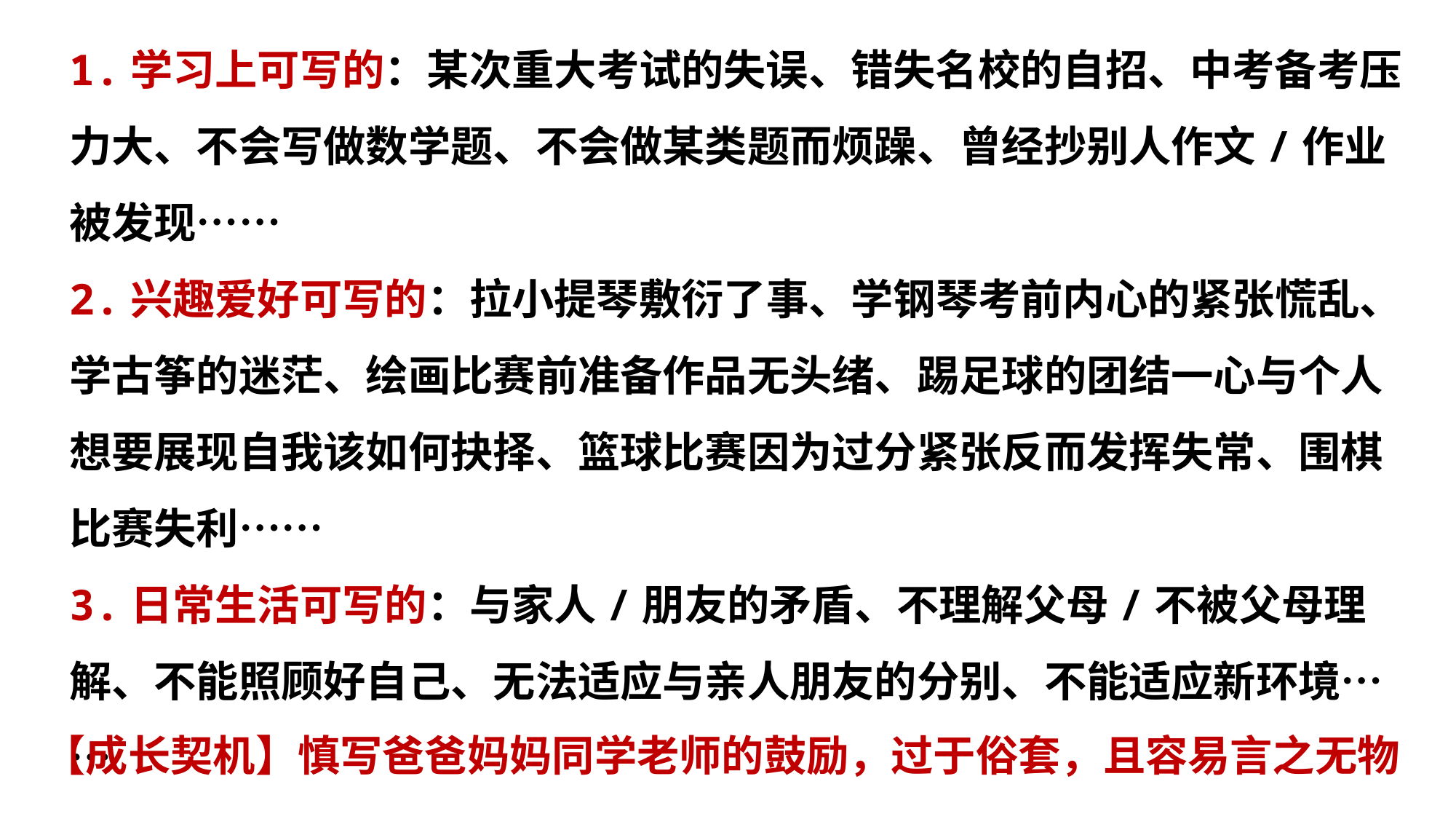

1.学习上可写的：某次重大考试的失误、错失名校的自招、中考备考压力大、不会写做数学题、不会做某类题而烦躁、曾经抄别人作文/作业被发现……
2.兴趣爱好可写的：拉小提琴敷衍了事、学钢琴考前内心的紧张慌乱、学古筝的迷茫、绘画比赛前准备作品无头绪、踢足球的团结一心与个人想要展现自我该如何抉择、篮球比赛因为过分紧张反而发挥失常、围棋比赛失利……
3.日常生活可写的：与家人/朋友的矛盾、不理解父母/不被父母理解、不能照顾好自己、无法适应与亲人朋友的分别、不能适应新环境……

【成长契机】慎写爸爸妈妈同学老师的鼓励，过于俗套，且容易言之无物